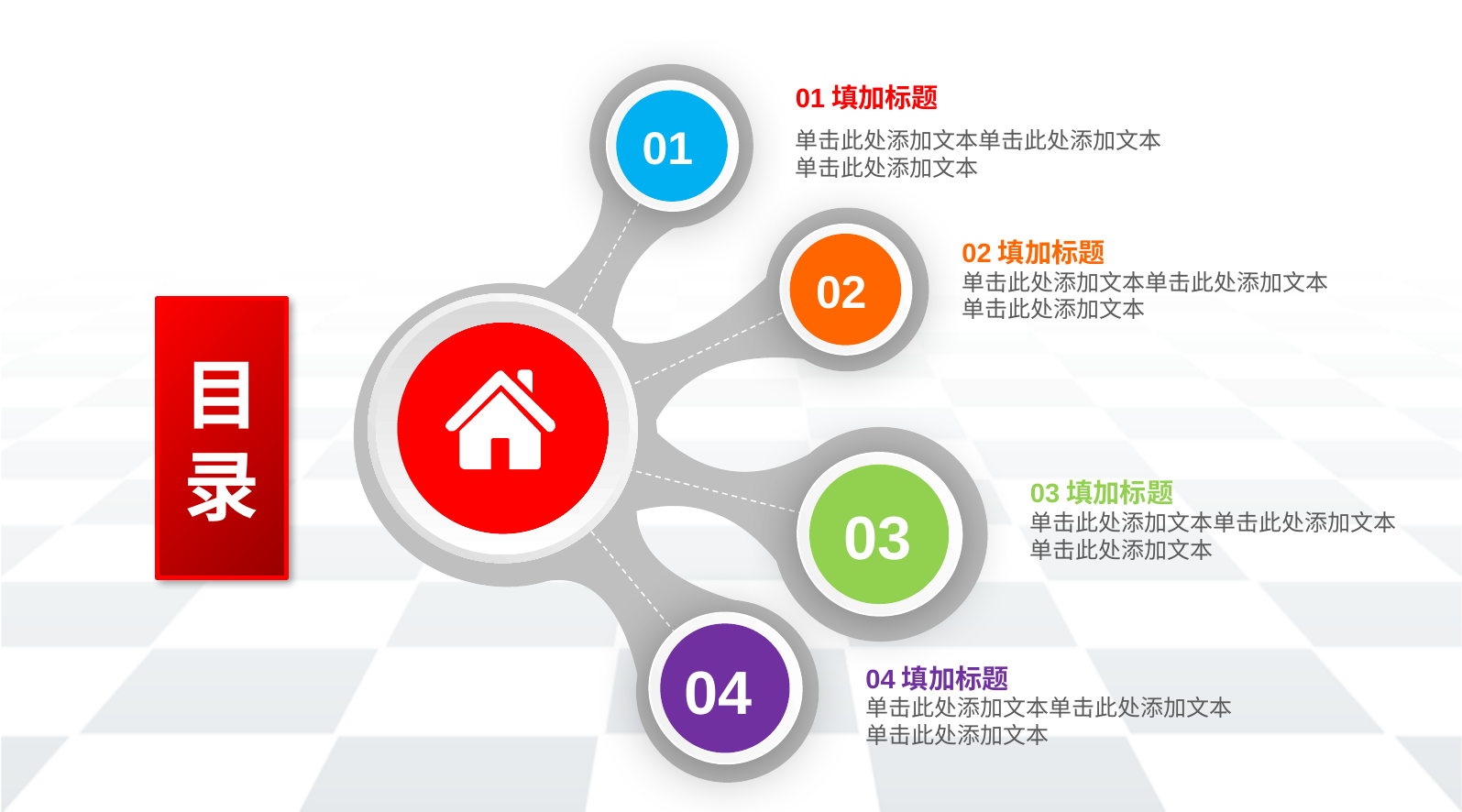

01填加标题
单击此处添加文本单击此处添加文本
单击此处添加文本

01

02
02填加标题
单击此处添加文本单击此处添加文本
单击此处添加文本

目
录

03
03填加标题
单击此处添加文本单击此处添加文本
单击此处添加文本

04
04填加标题
单击此处添加文本单击此处添加文本
单击此处添加文本